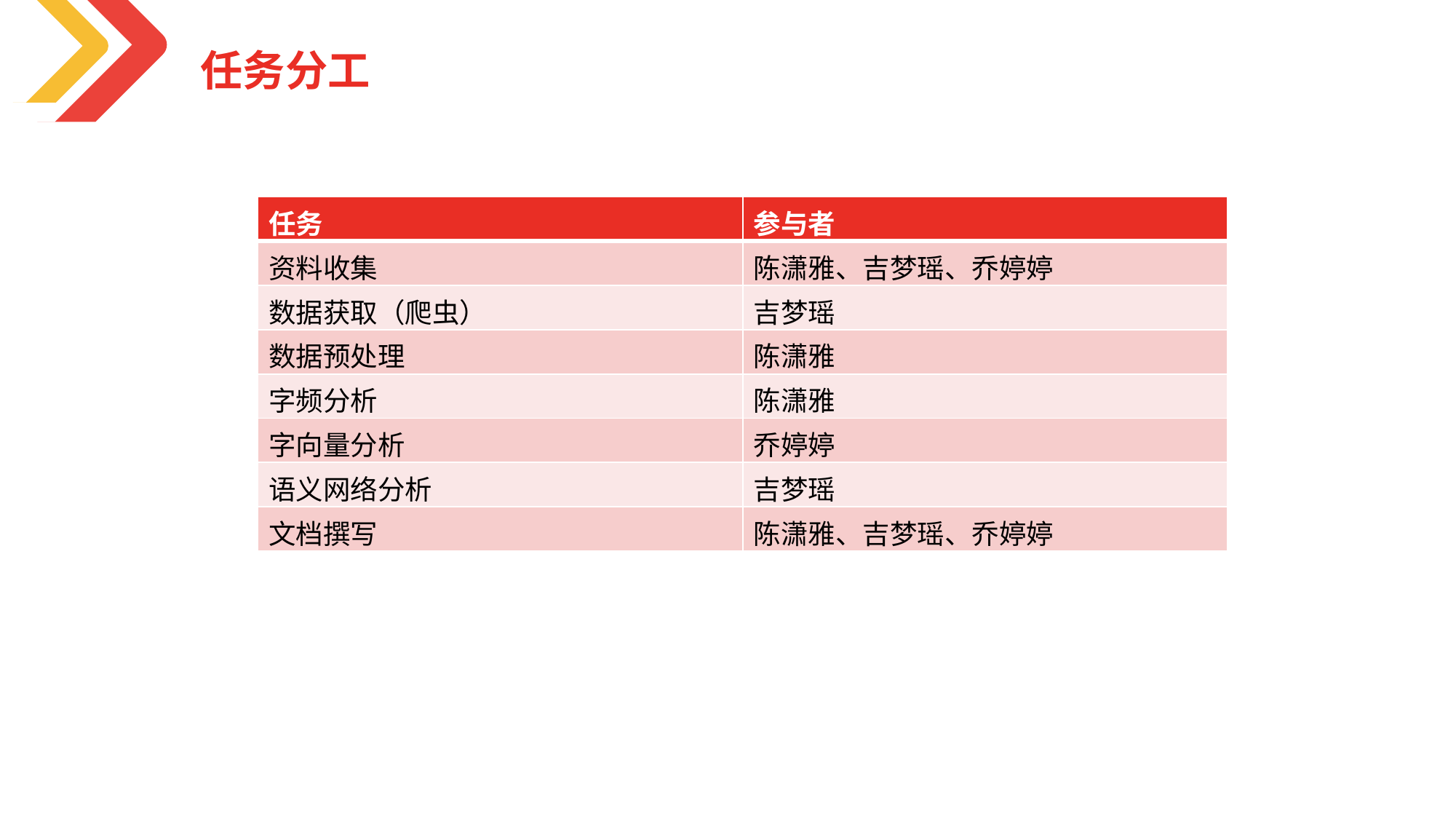

任务分工
| 任务 | 参与者 |
| --- | --- |
| 资料收集 | 陈潇雅、吉梦瑶、乔婷婷 |
| 数据获取（爬虫） | 吉梦瑶 |
| 数据预处理 | 陈潇雅 |
| 字频分析 | 陈潇雅 |
| 字向量分析 | 乔婷婷 |
| 语义网络分析 | 吉梦瑶 |
| 文档撰写 | 陈潇雅、吉梦瑶、乔婷婷 |